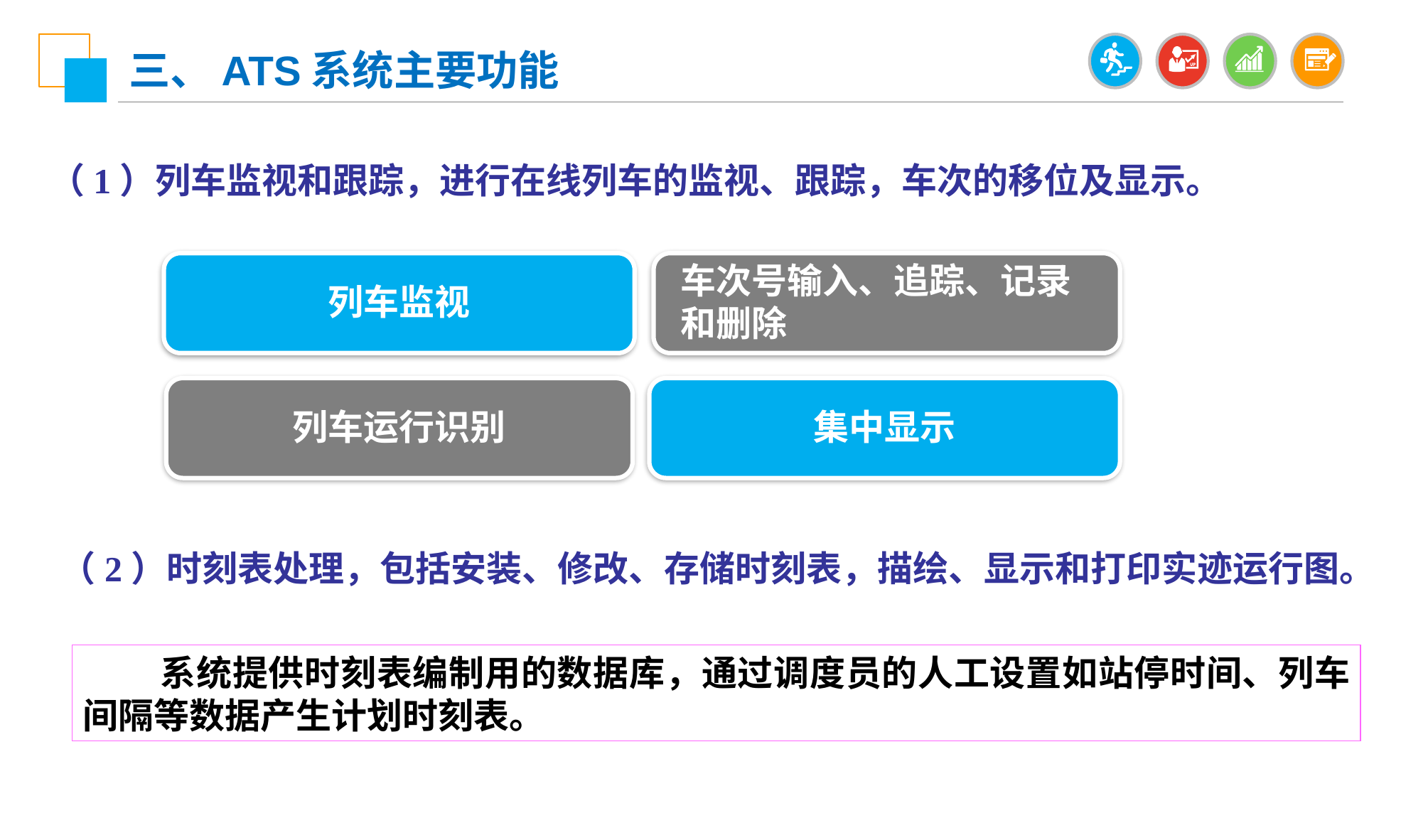

三、ATS系统主要功能
（1）列车监视和跟踪，进行在线列车的监视、跟踪，车次的移位及显示。

列车监视

车次号输入、追踪、记录和删除

列车运行识别

集中显示
（2）时刻表处理，包括安装、修改、存储时刻表，描绘、显示和打印实迹运行图。
        系统提供时刻表编制用的数据库，通过调度员的人工设置如站停时间、列车间隔等数据产生计划时刻表。